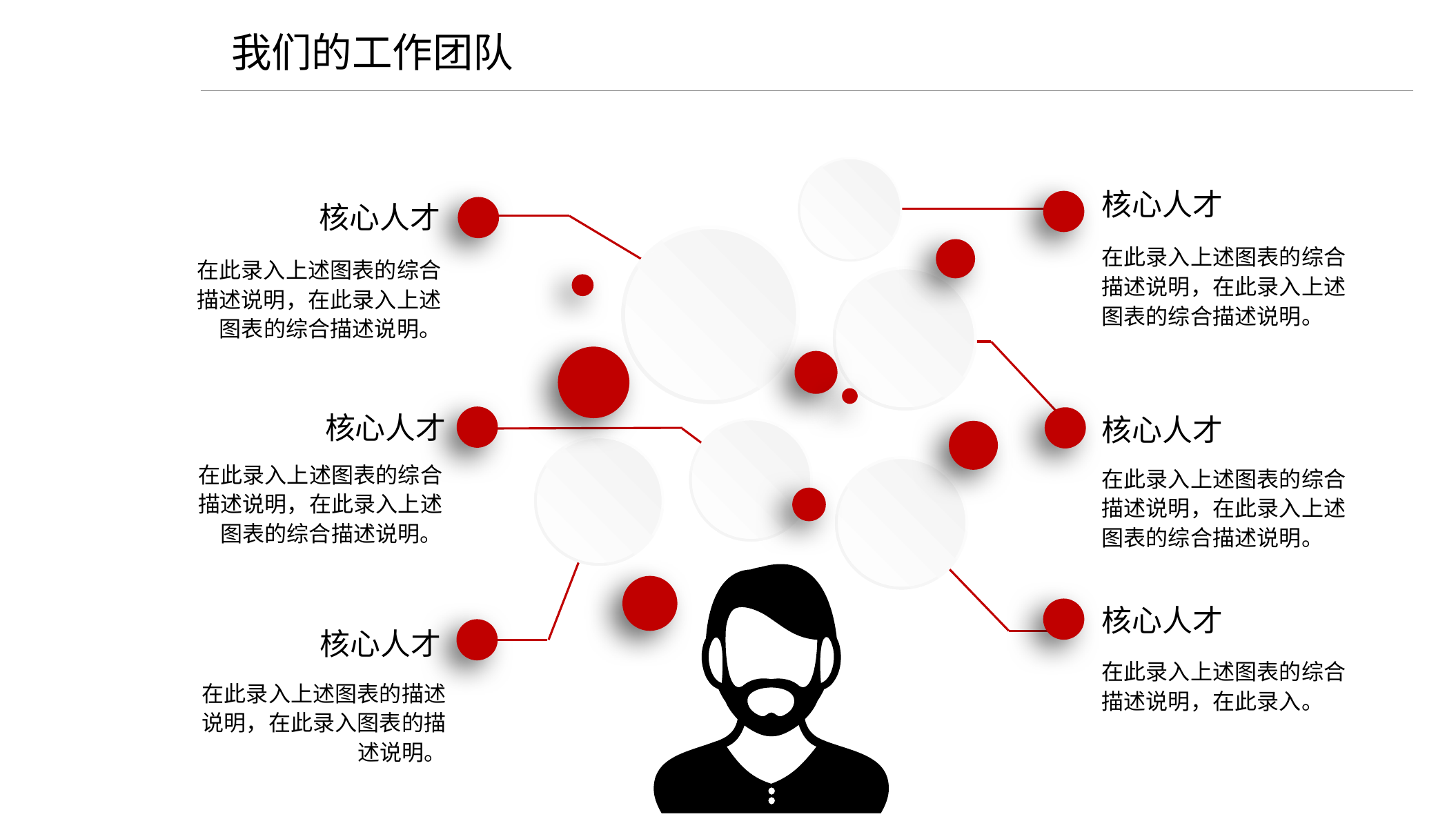

# 我们的工作团队

核心人才

核心人才

在此录入上述图表的综合描述说明，在此录入上述图表的综合描述说明。

在此录入上述图表的综合描述说明，在此录入上述图表的综合描述说明。

核心人才
核心人才

在此录入上述图表的综合描述说明，在此录入上述图表的综合描述说明。
在此录入上述图表的综合描述说明，在此录入上述图表的综合描述说明。

核心人才

核心人才

在此录入上述图表的综合描述说明，在此录入。
在此录入上述图表的描述说明，在此录入图表的描述说明。